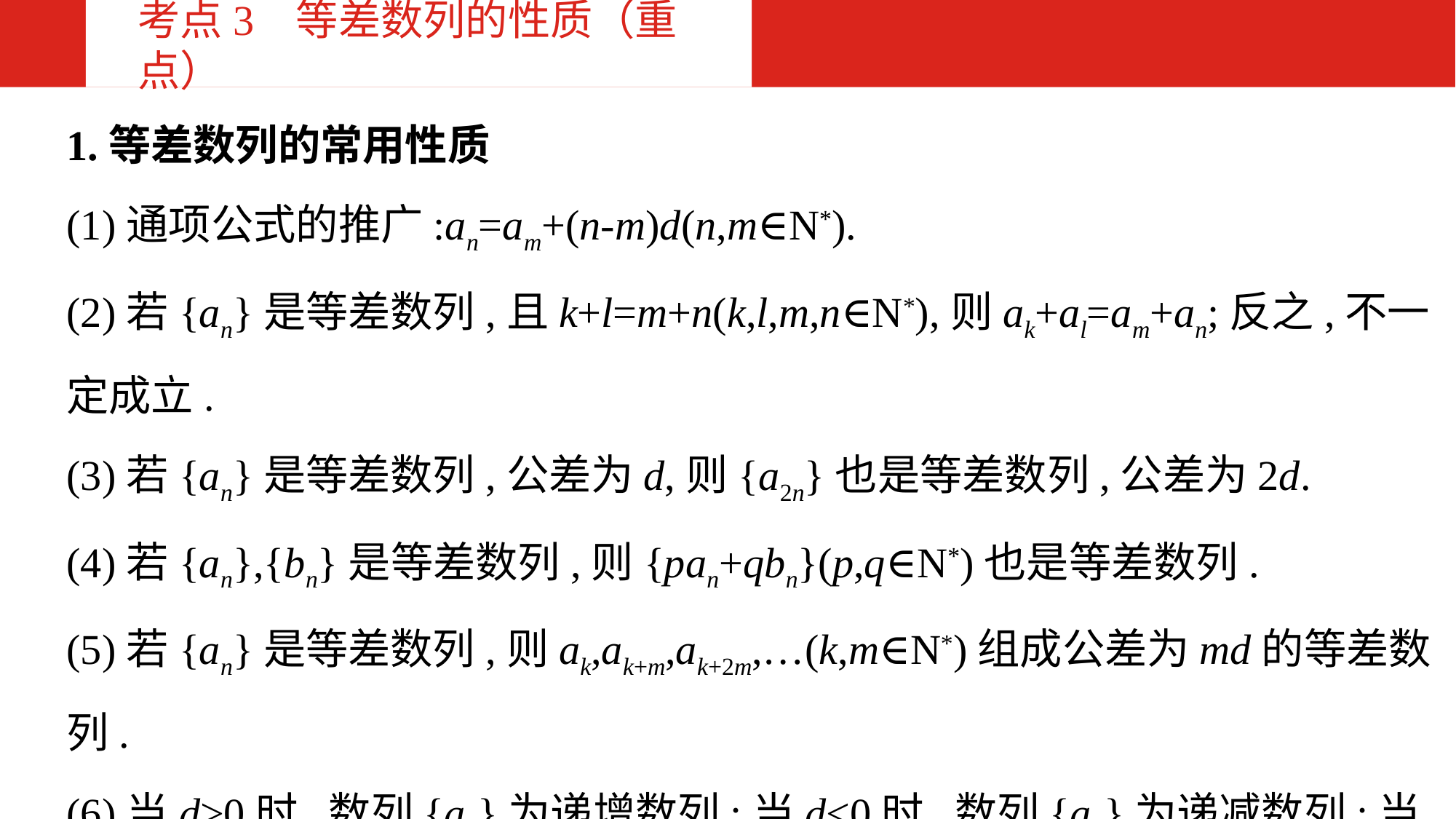

考点3   等差数列的性质（重点）

1.等差数列的常用性质
(1)通项公式的推广:an=am+(n-m)d(n,m∈N*).
(2)若{an}是等差数列,且k+l=m+n(k,l,m,n∈N*),则ak+al=am+an;反之,不一定成立.
(3)若{an}是等差数列,公差为d,则{a2n}也是等差数列,公差为2d.
(4)若{an},{bn}是等差数列,则{pan+qbn}(p,q∈N*)也是等差数列.
(5)若{an}是等差数列,则ak,ak+m,ak+2m,…(k,m∈N*)组成公差为md的等差数列.
(6)当d>0时,数列{an}为递增数列;当d<0时,数列{an}为递减数列;当d=0时,数列{an}为常数列.